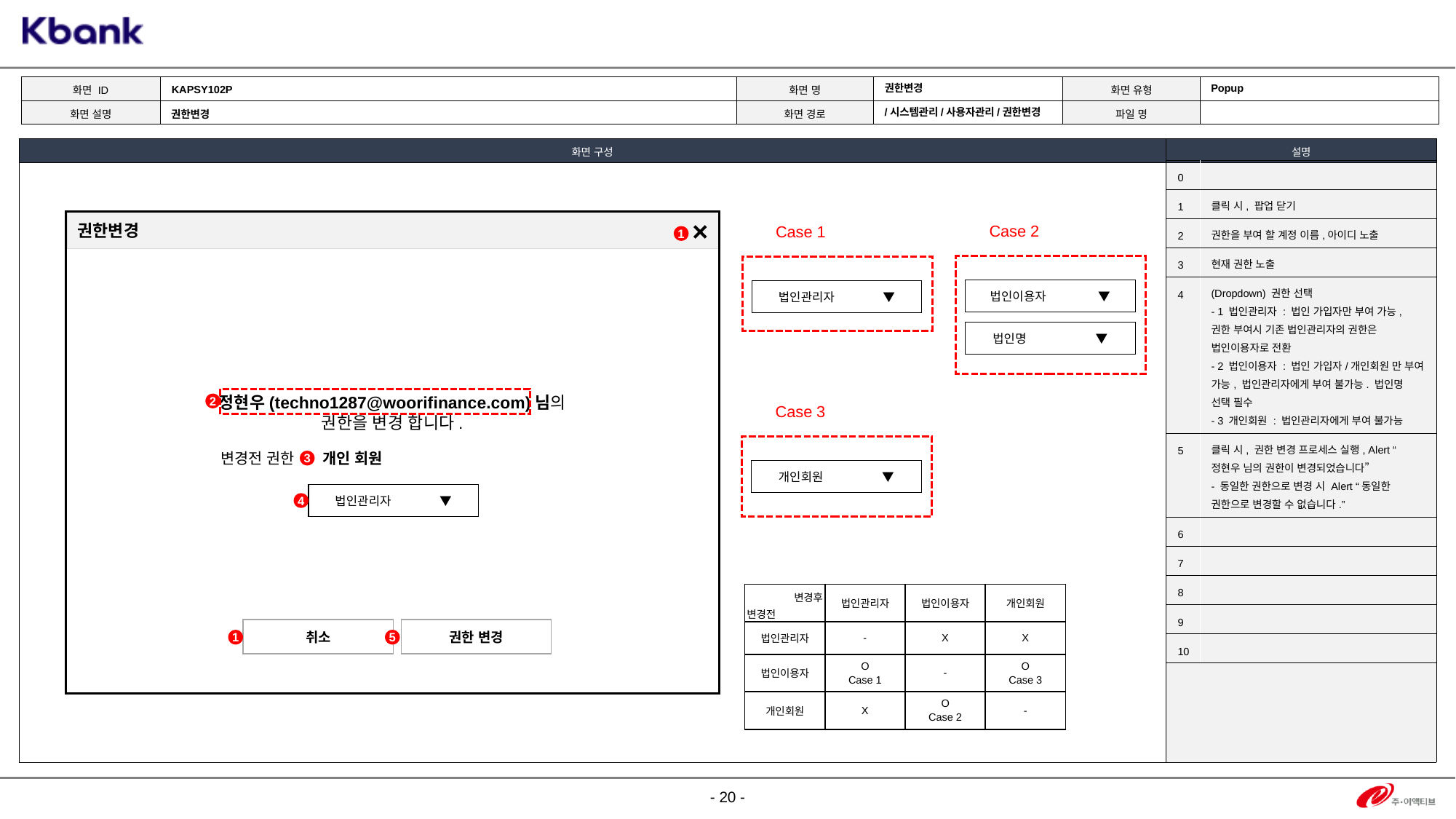

KAPSY102P
Popup
권한변경
/시스템관리/사용자관리/권한변경

권한변경
| 0 |  |
| --- | --- |
| 1 | 클릭 시, 팝업 닫기 |
| 2 | 권한을 부여 할 계정 이름,아이디 노출 |
| 3 | 현재 권한 노출 |
| 4 | (Dropdown) 권한 선택 - 1 법인관리자 : 법인 가입자만 부여 가능, 권한 부여시 기존 법인관리자의 권한은 법인이용자로 전환 - 2 법인이용자 : 법인 가입자/개인회원 만 부여 가능, 법인관리자에게 부여 불가능. 법인명 선택 필수 - 3 개인회원 : 법인관리자에게 부여 불가능 |
| 5 | 클릭 시, 권한 변경 프로세스 실행, Alert “정현우 님의 권한이 변경되었습니다” - 동일한 권한으로 변경 시 Alert “동일한 권한으로 변경할 수 없습니다.” |
| 6 |  |
| 7 |  |
| 8 |  |
| 9 |  |
| 10 |  |

권한변경
×
Case 2
Case 1
1

법인이용자               ▼
법인관리자              ▼
법인명                    ▼
정현우(techno1287@woorifinance.com)님의
권한을 변경 합니다.

2
Case 3

변경전 권한
개인 회원
3
개인회원                 ▼
법인관리자              ▼
4
| 변경후 변경전 | 법인관리자 | 법인이용자 | 개인회원 |
| --- | --- | --- | --- |
| 법인관리자 | - | X | X |
| 법인이용자 | O Case 1 | - | O Case 3 |
| 개인회원 | X | O Case 2 | - |
취소
권한 변경
1
5